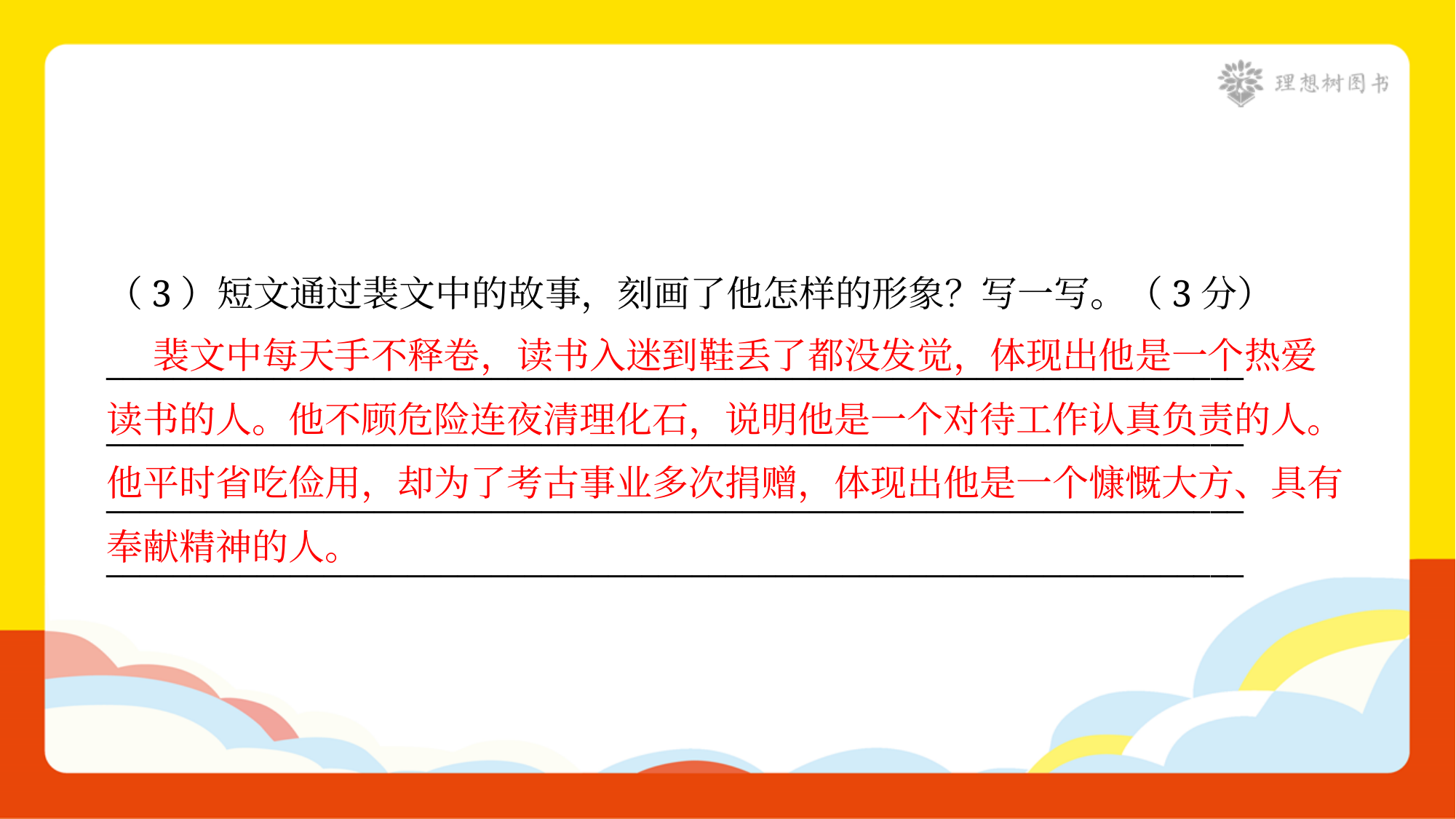

（3）短文通过裴文中的故事，刻画了他怎样的形象？写一写。（3分）
    裴文中每天手不释卷，读书入迷到鞋丢了都没发觉，体现出他是一个热爱
读书的人。他不顾危险连夜清理化石，说明他是一个对待工作认真负责的人。
他平时省吃俭用，却为了考古事业多次捐赠，体现出他是一个慷慨大方、具有
奉献精神的人。
____________________________________________________________________
____________________________________________________________________
____________________________________________________________________
____________________________________________________________________